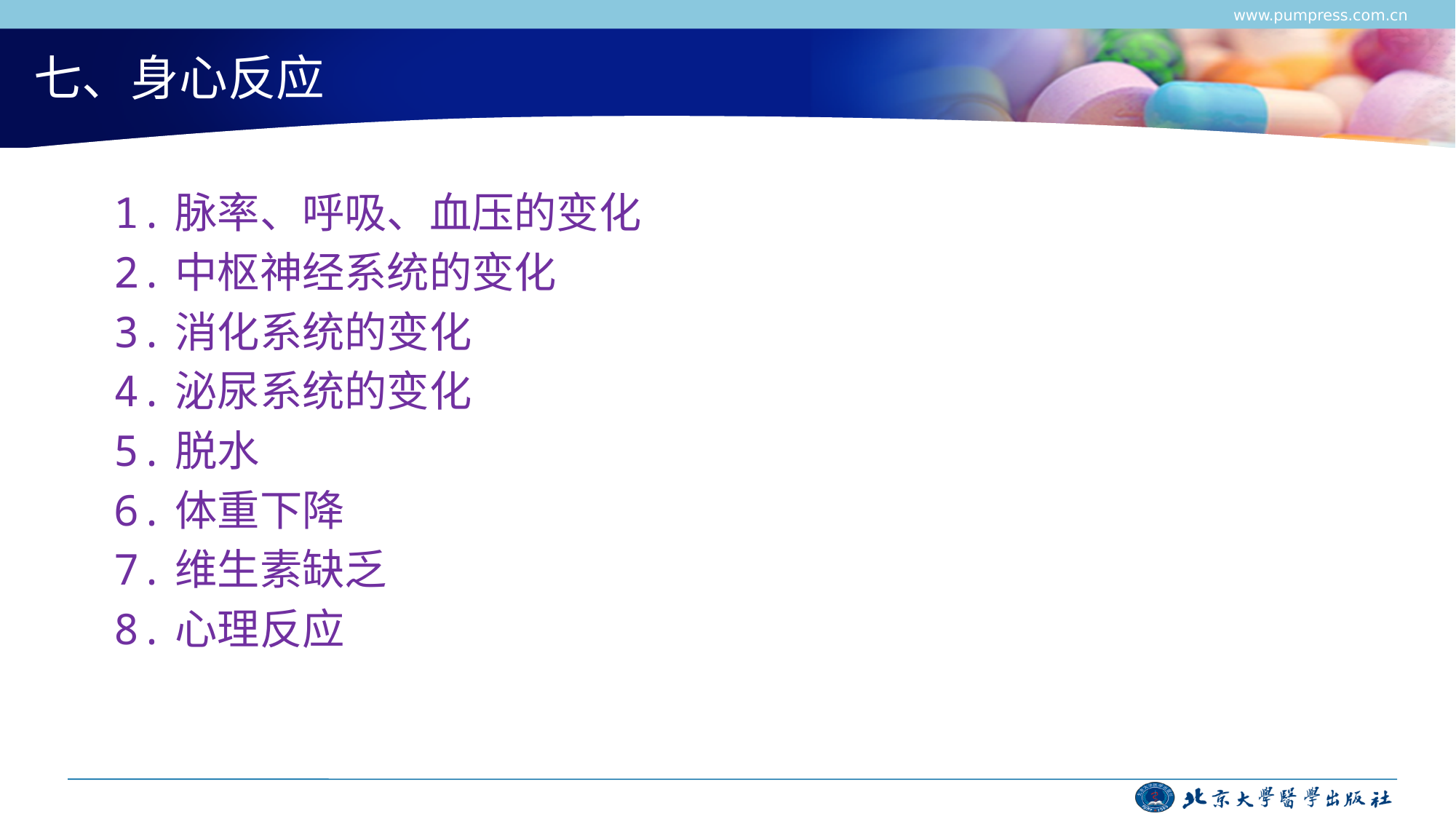

www.pumpress.com.cn
# 七、身心反应
1.脉率、呼吸、血压的变化
2.中枢神经系统的变化
3.消化系统的变化
4.泌尿系统的变化
5.脱水
6.体重下降
7.维生素缺乏
8.心理反应